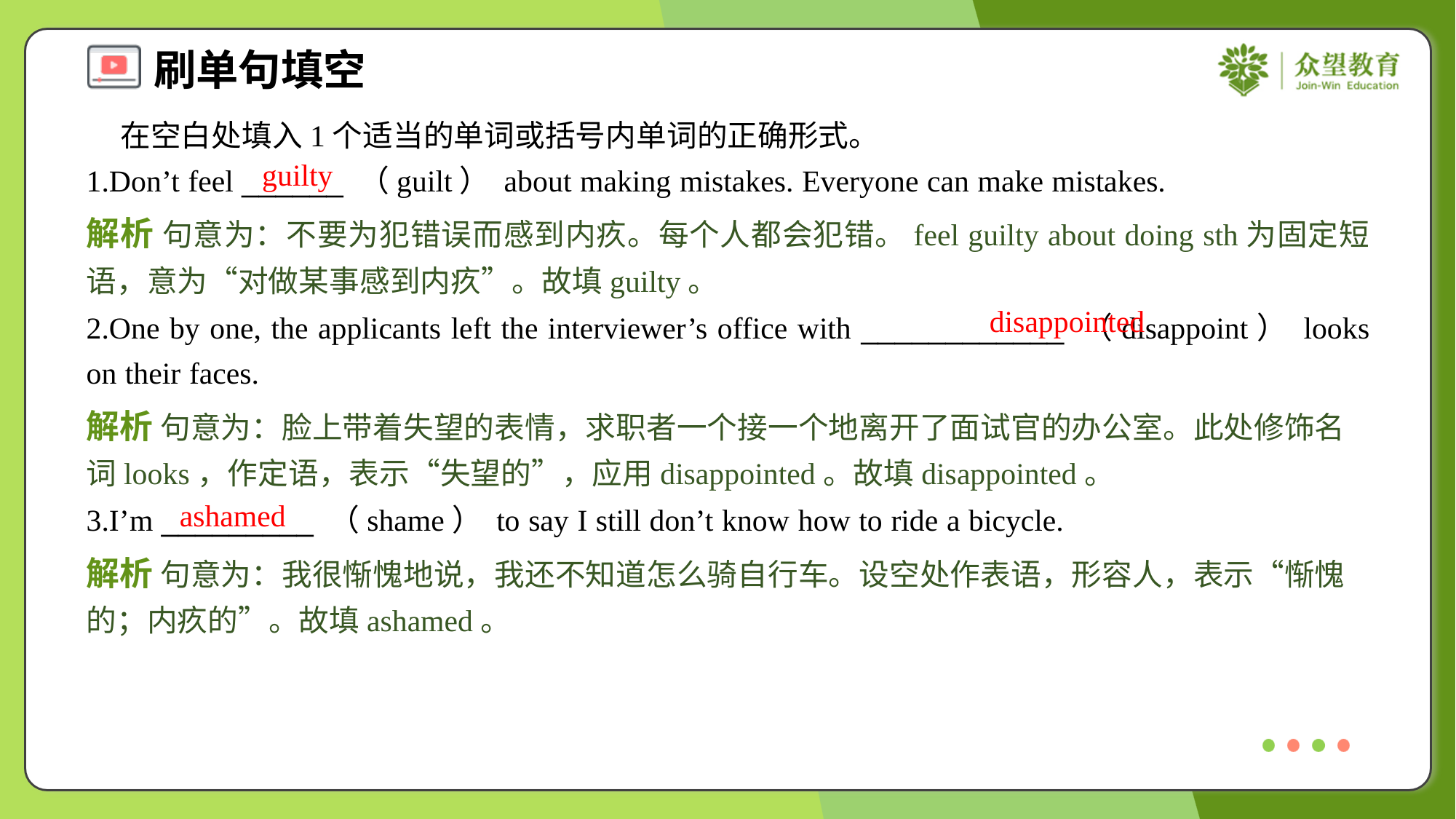

在空白处填入1个适当的单词或括号内单词的正确形式。
1.Don’t feel ______ （guilt） about making mistakes. Everyone can make mistakes.
guilty
解析 句意为：不要为犯错误而感到内疚。每个人都会犯错。feel guilty about doing sth为固定短语，意为“对做某事感到内疚”。故填guilty。
disappointed
2.One by one, the applicants left the interviewer’s office with ____________ （disappoint） looks on their faces.
解析 句意为：脸上带着失望的表情，求职者一个接一个地离开了面试官的办公室。此处修饰名词looks，作定语，表示“失望的”，应用disappointed。故填disappointed。
ashamed
3.I’m _________ （shame） to say I still don’t know how to ride a bicycle.
解析 句意为：我很惭愧地说，我还不知道怎么骑自行车。设空处作表语，形容人，表示“惭愧的；内疚的”。故填ashamed。